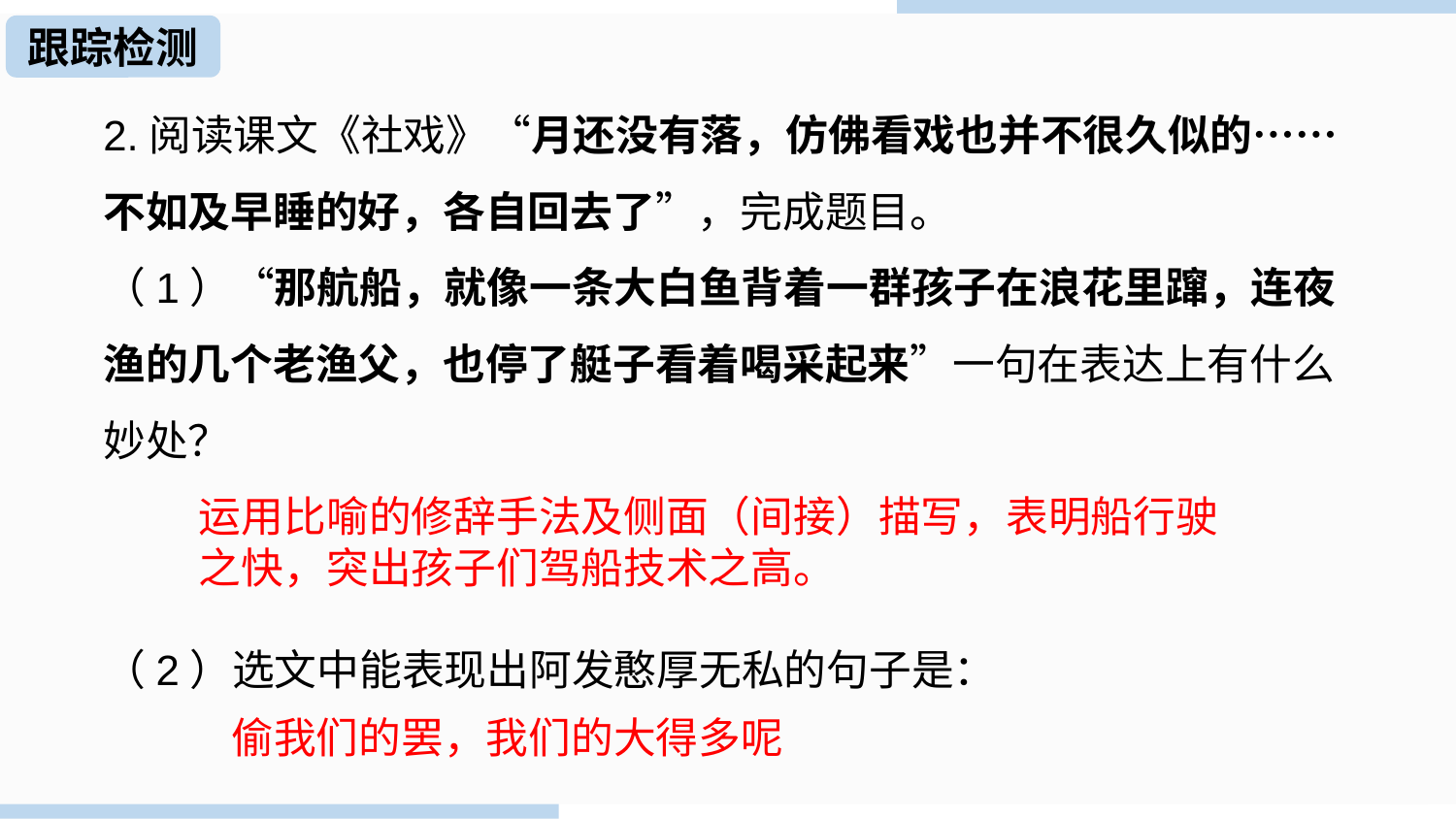

跟踪检测
2.阅读课文《社戏》“月还没有落，仿佛看戏也并不很久似的……不如及早睡的好，各自回去了”，完成题目。
（1）“那航船，就像一条大白鱼背着一群孩子在浪花里蹿，连夜渔的几个老渔父，也停了艇子看着喝采起来”一句在表达上有什么妙处？

（2）选文中能表现出阿发憨厚无私的句子是：
        ___________________________________________________________。
运用比喻的修辞手法及侧面（间接）描写，表明船行驶之快，突出孩子们驾船技术之高。
偷我们的罢，我们的大得多呢